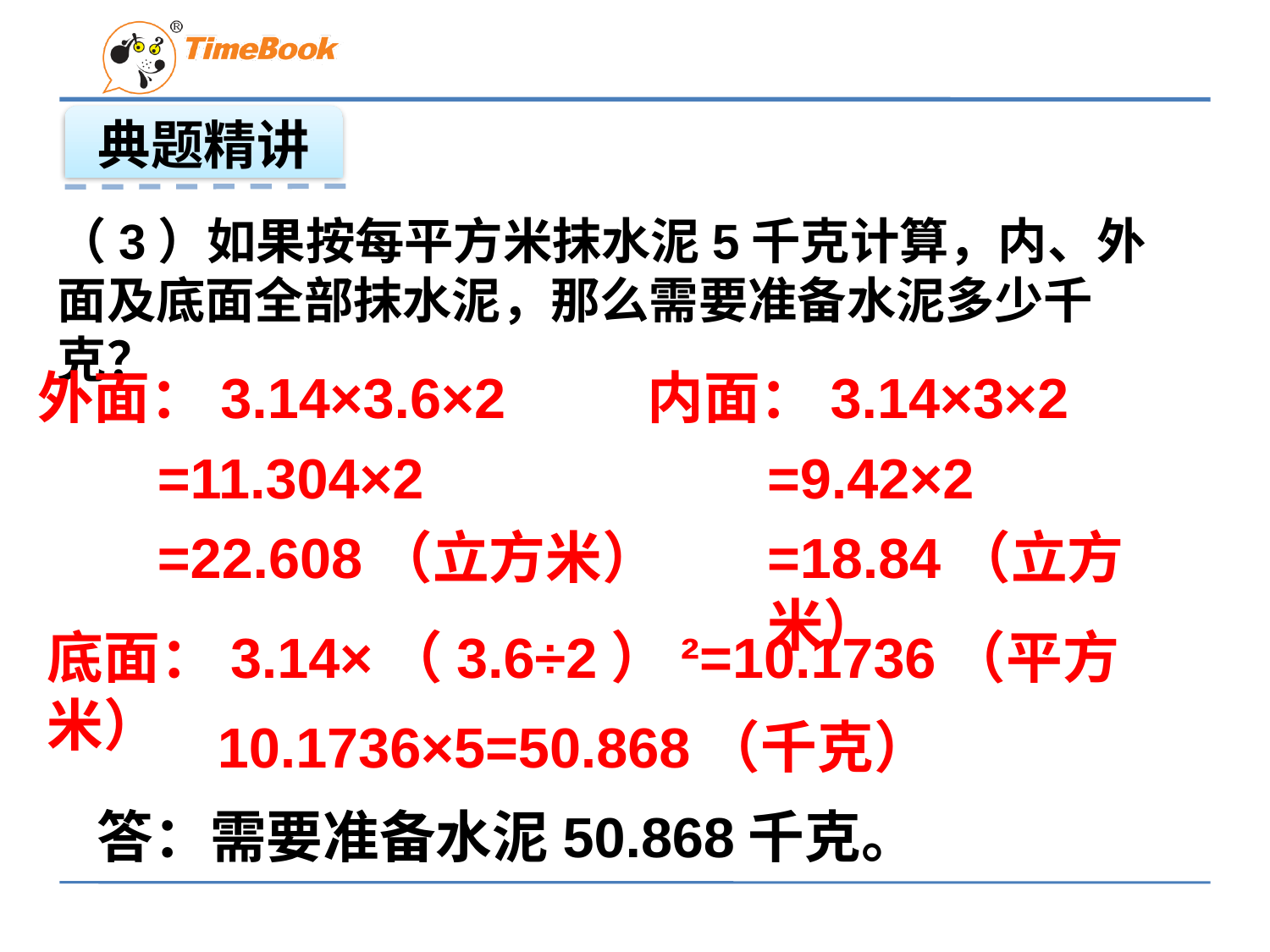

典题精讲
（3）如果按每平方米抹水泥5千克计算，内、外面及底面全部抹水泥，那么需要准备水泥多少千克？
外面：3.14×3.6×2
内面：3.14×3×2
=11.304×2
=9.42×2
=22.608（立方米）
=18.84（立方米）
底面：3.14×（3.6÷2）²=10.1736（平方米）
10.1736×5=50.868（千克）
答：需要准备水泥50.868千克。